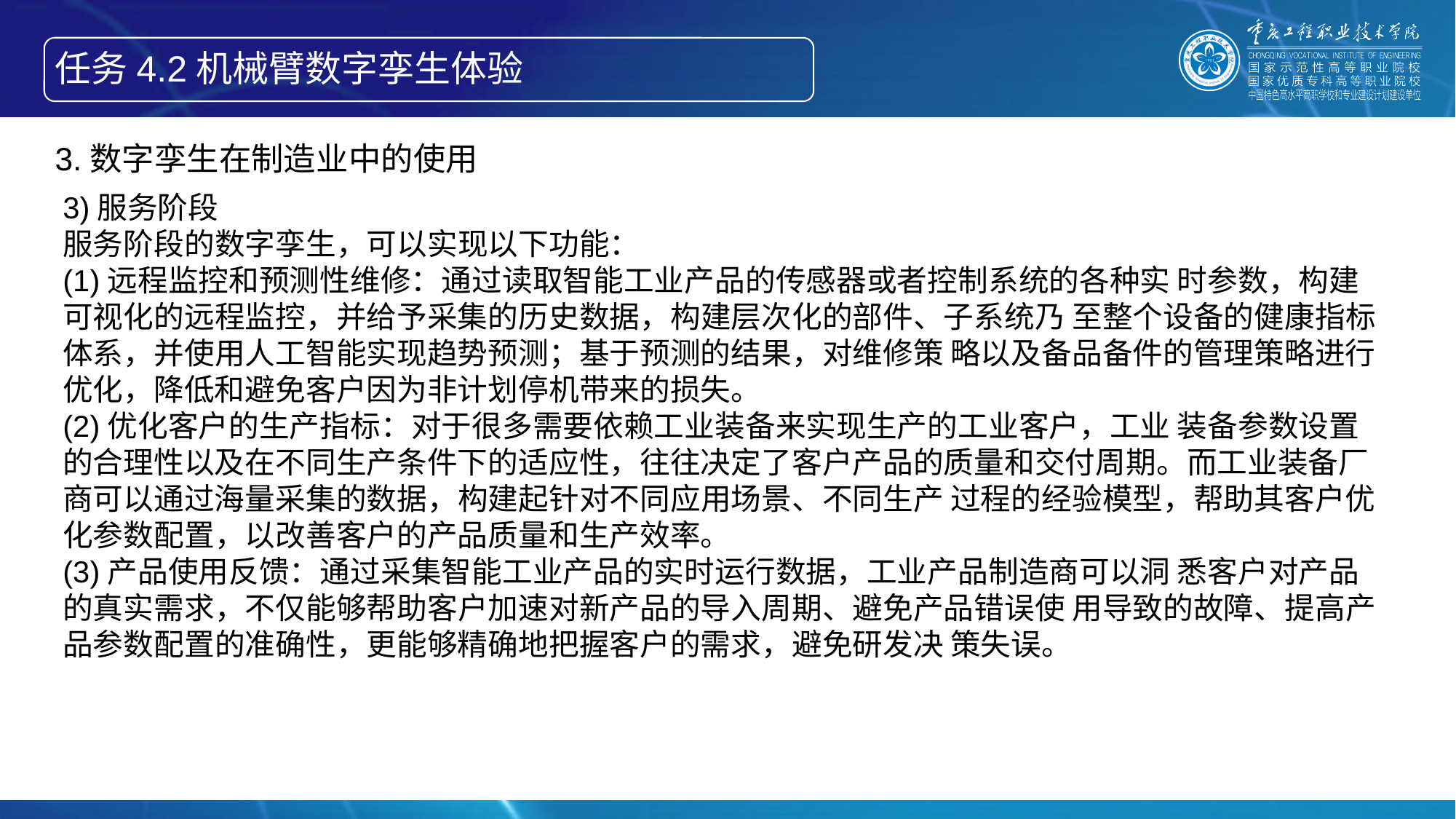

任务4.2机械臂数字孪生体验

智能产线绘制信息物理系统的构成
3.数字孪生在制造业中的使用
3)服务阶段
服务阶段的数字孪生，可以实现以下功能：
(1)远程监控和预测性维修：通过读取智能工业产品的传感器或者控制系统的各种实 时参数，构建可视化的远程监控，并给予采集的历史数据，构建层次化的部件、子系统乃 至整个设备的健康指标体系，并使用人工智能实现趋势预测；基于预测的结果，对维修策 略以及备品备件的管理策略进行优化，降低和避免客户因为非计划停机带来的损失。
(2)优化客户的生产指标：对于很多需要依赖工业装备来实现生产的工业客户，工业 装备参数设置的合理性以及在不同生产条件下的适应性，往往决定了客户产品的质量和交付周期。而工业装备厂商可以通过海量采集的数据，构建起针对不同应用场景、不同生产 过程的经验模型，帮助其客户优化参数配置，以改善客户的产品质量和生产效率。
(3)产品使用反馈：通过采集智能工业产品的实时运行数据，工业产品制造商可以洞 悉客户对产品的真实需求，不仅能够帮助客户加速对新产品的导入周期、避免产品错误使 用导致的故障、提高产品参数配置的准确性，更能够精确地把握客户的需求，避免研发决 策失误。